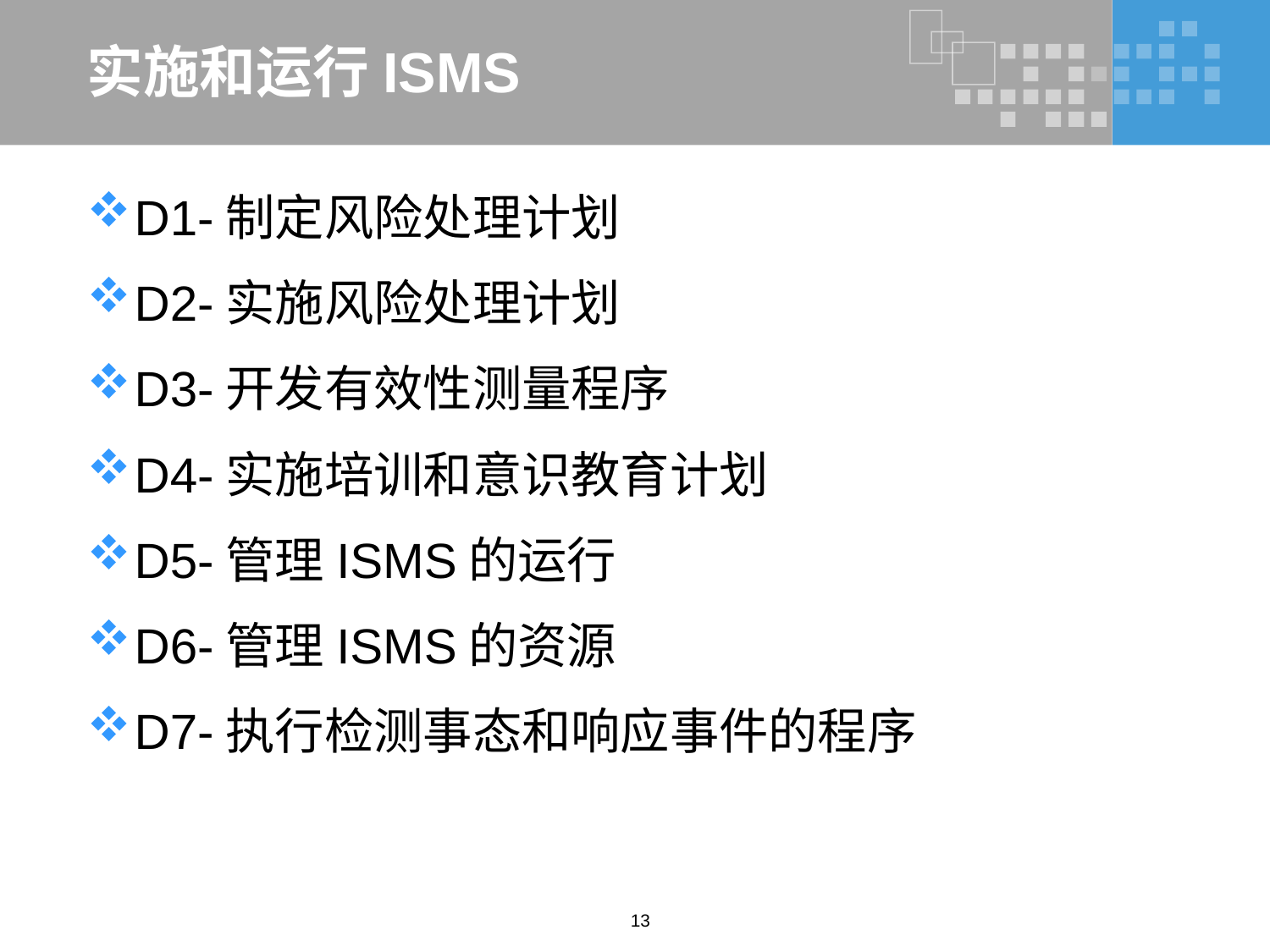

# 实施和运行ISMS
D1-制定风险处理计划
D2-实施风险处理计划
D3-开发有效性测量程序
D4-实施培训和意识教育计划
D5-管理ISMS的运行
D6-管理ISMS的资源
D7-执行检测事态和响应事件的程序

13